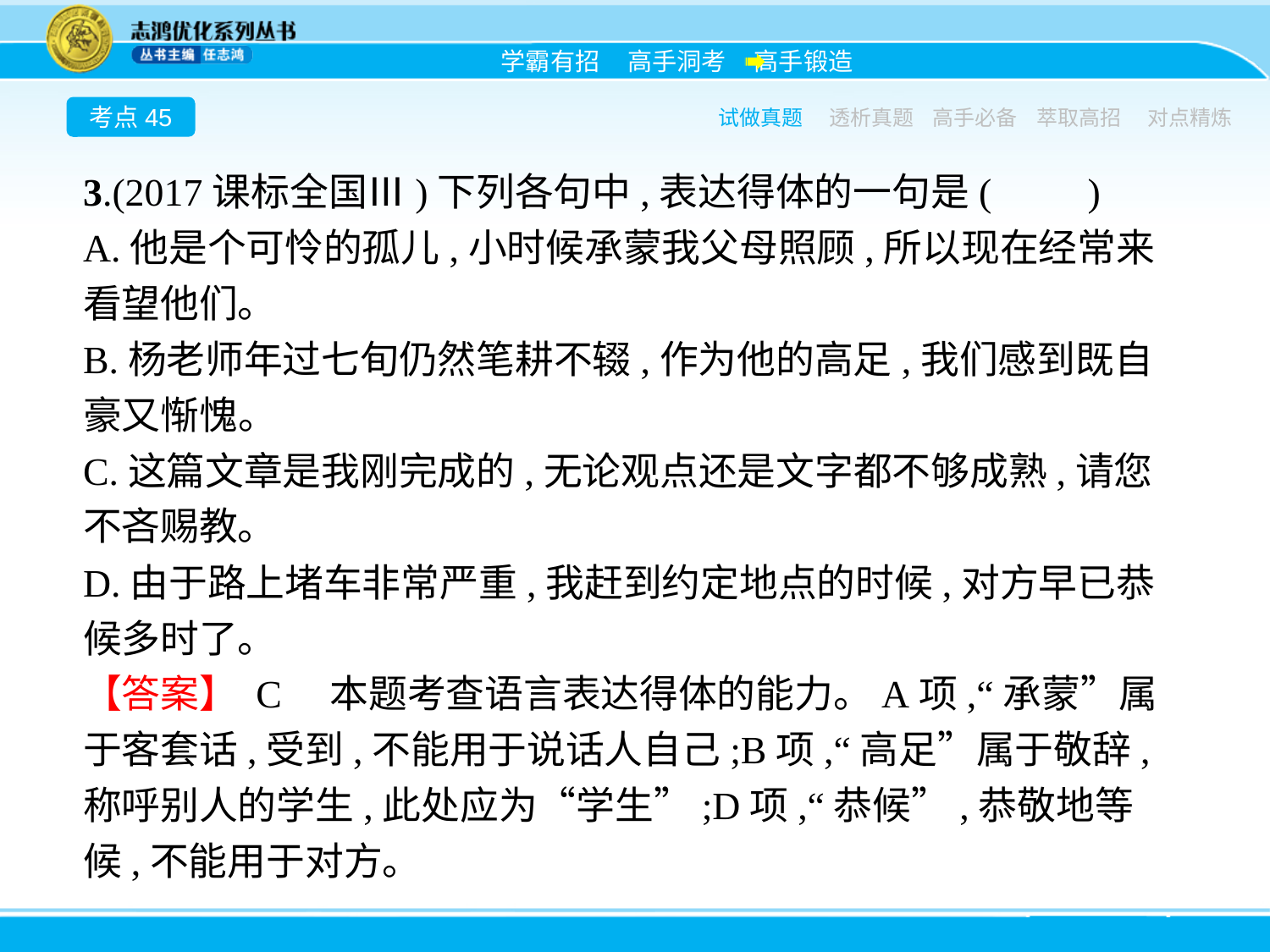

考点45
试做真题
透析真题
高手必备
萃取高招
对点精炼
3.(2017课标全国Ⅲ)下列各句中,表达得体的一句是(　　)
A.他是个可怜的孤儿,小时候承蒙我父母照顾,所以现在经常来看望他们。
B.杨老师年过七旬仍然笔耕不辍,作为他的高足,我们感到既自豪又惭愧。
C.这篇文章是我刚完成的,无论观点还是文字都不够成熟,请您不吝赐教。
D.由于路上堵车非常严重,我赶到约定地点的时候,对方早已恭候多时了。
【答案】 C　本题考查语言表达得体的能力。A项,“承蒙”属于客套话,受到,不能用于说话人自己;B项,“高足”属于敬辞,称呼别人的学生,此处应为“学生”;D项,“恭候”,恭敬地等候,不能用于对方。